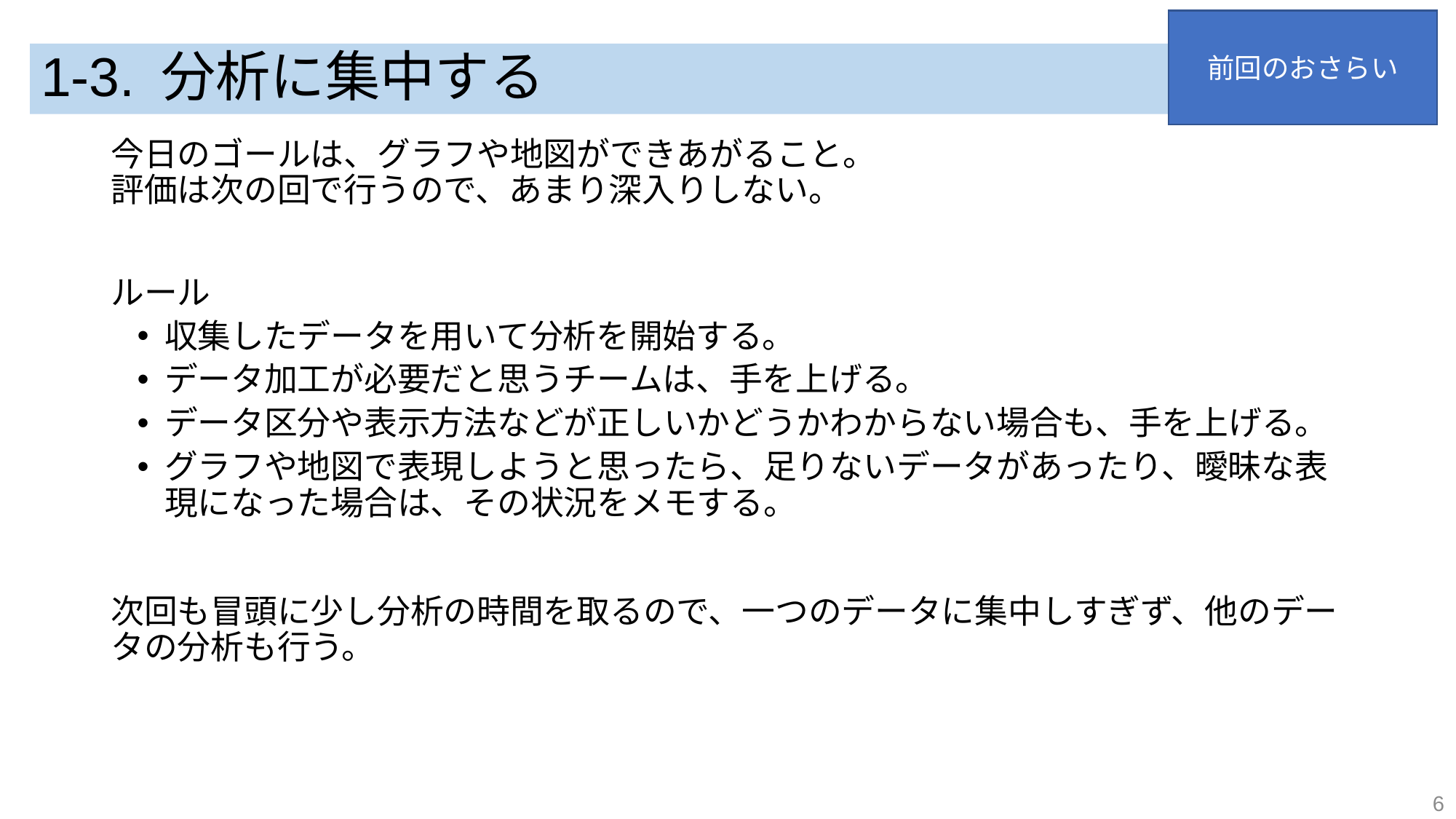

前回のおさらい
# 1-3. 分析に集中する
今日のゴールは、グラフや地図ができあがること。
評価は次の回で行うので、あまり深入りしない。

ルール
収集したデータを用いて分析を開始する。
データ加工が必要だと思うチームは、手を上げる。
データ区分や表示方法などが正しいかどうかわからない場合も、手を上げる。
グラフや地図で表現しようと思ったら、足りないデータがあったり、曖昧な表現になった場合は、その状況をメモする。

次回も冒頭に少し分析の時間を取るので、一つのデータに集中しすぎず、他のデータの分析も行う。
6